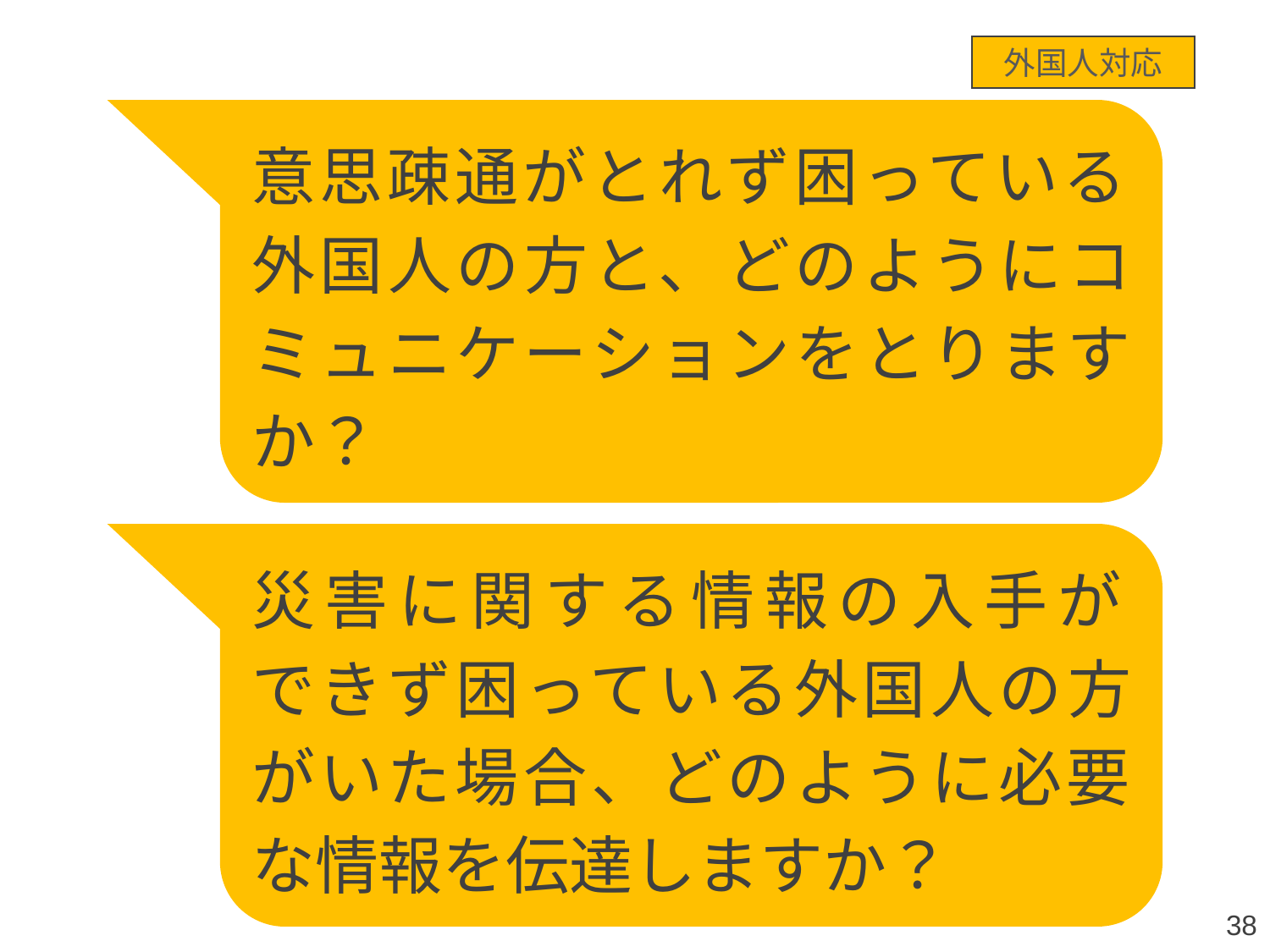

外国人対応

意思疎通がとれず困っている
外国人の方と、どのようにコミュニケーションをとりますか？

災害に関する情報の入手が
できず困っている外国人の方がいた場合、どのように必要な情報を伝達しますか？
38